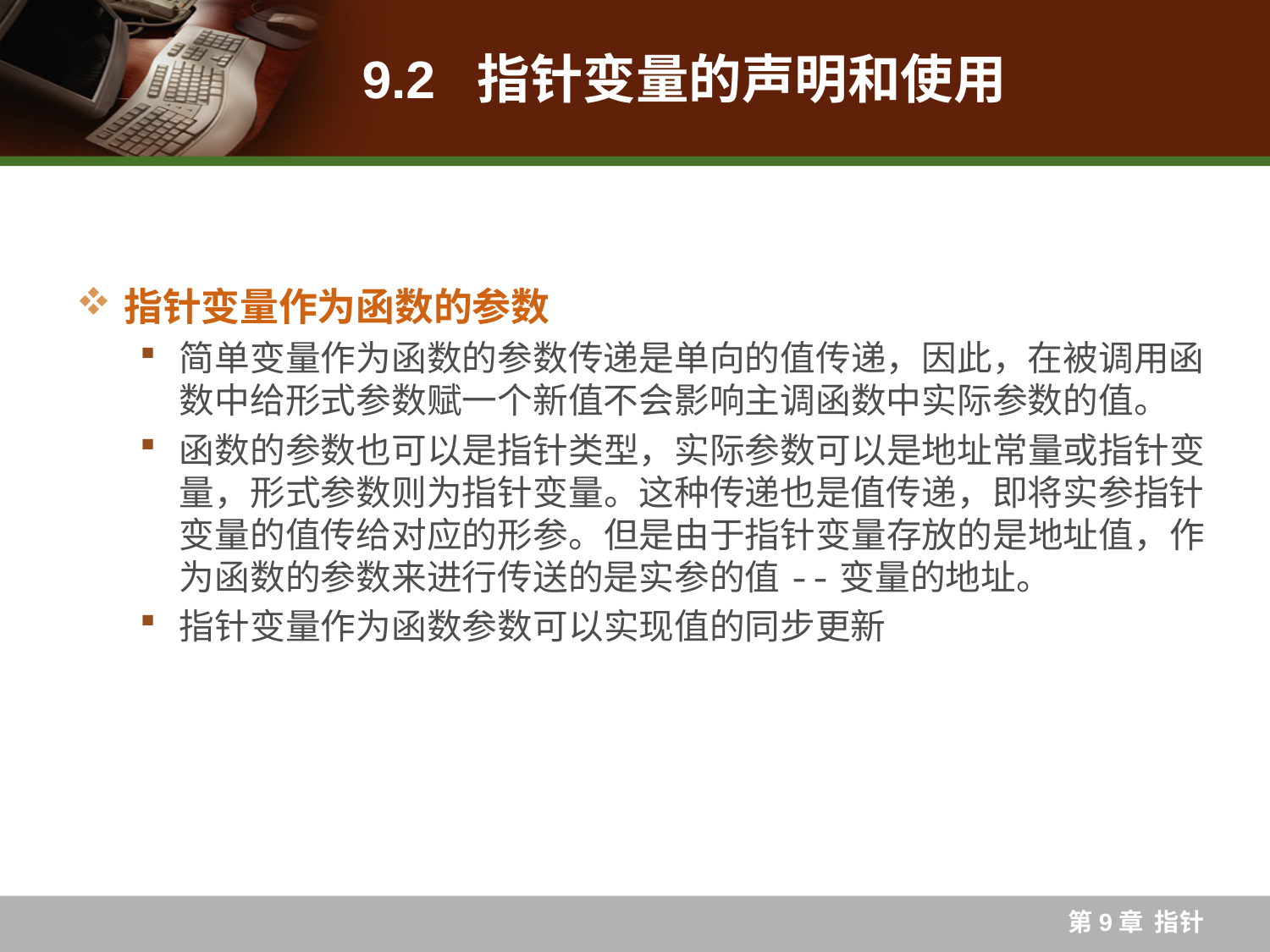

# 9.2  指针变量的声明和使用
指针变量作为函数的参数
简单变量作为函数的参数传递是单向的值传递，因此，在被调用函数中给形式参数赋一个新值不会影响主调函数中实际参数的值。
函数的参数也可以是指针类型，实际参数可以是地址常量或指针变量，形式参数则为指针变量。这种传递也是值传递，即将实参指针变量的值传给对应的形参。但是由于指针变量存放的是地址值，作为函数的参数来进行传送的是实参的值--变量的地址。
指针变量作为函数参数可以实现值的同步更新
第9章  指针